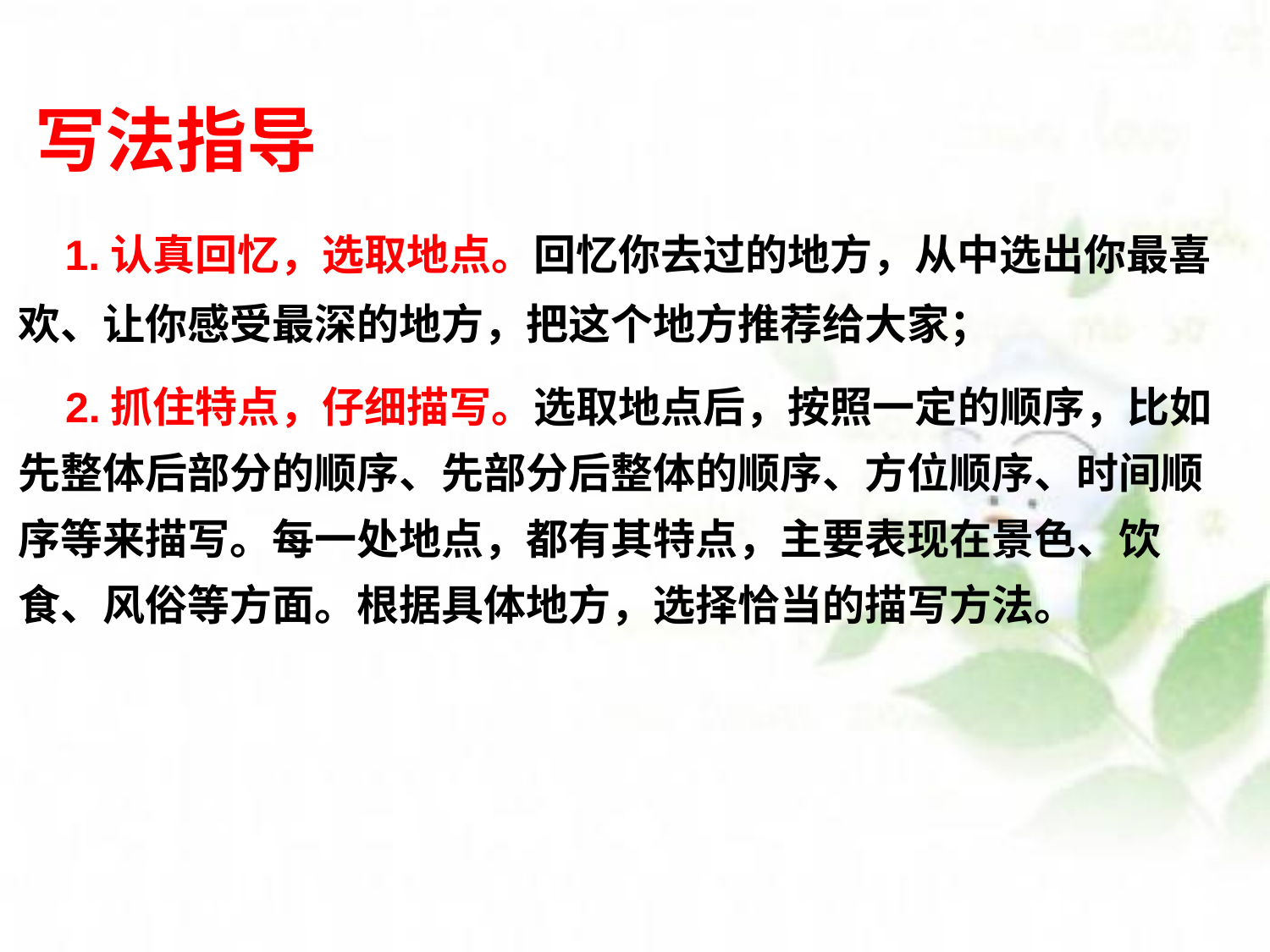

写法指导
   1.认真回忆，选取地点。回忆你去过的地方，从中选出你最喜欢、让你感受最深的地方，把这个地方推荐给大家；
    2.抓住特点，仔细描写。选取地点后，按照一定的顺序，比如先整体后部分的顺序、先部分后整体的顺序、方位顺序、时间顺序等来描写。每一处地点，都有其特点，主要表现在景色、饮食、风俗等方面。根据具体地方，选择恰当的描写方法。